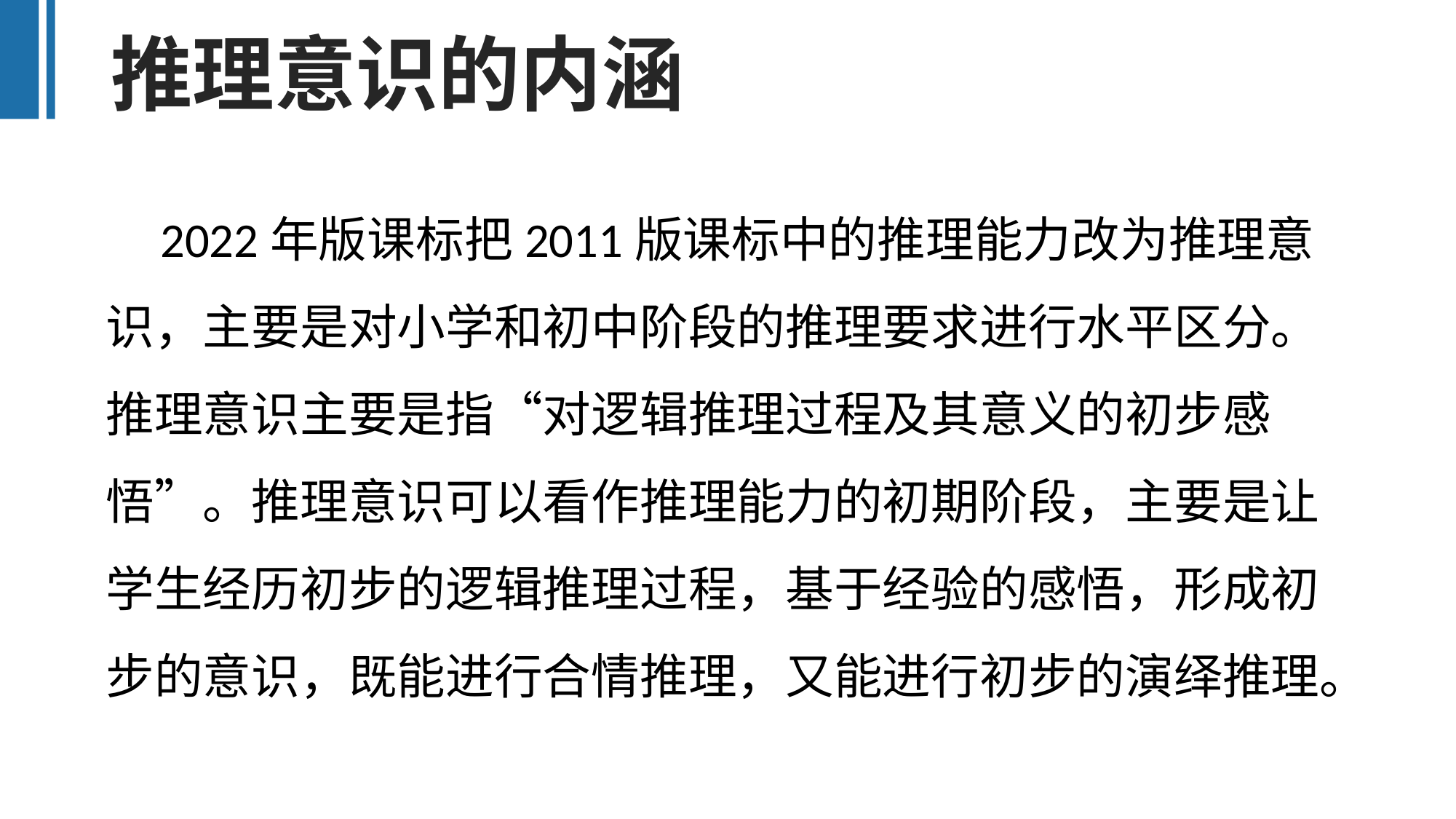

推理意识的内涵
     2022年版课标把2011版课标中的推理能力改为推理意识，主要是对小学和初中阶段的推理要求进行水平区分。推理意识主要是指“对逻辑推理过程及其意义的初步感悟”。推理意识可以看作推理能力的初期阶段，主要是让学生经历初步的逻辑推理过程，基于经验的感悟，形成初步的意识，既能进行合情推理，又能进行初步的演绎推理。